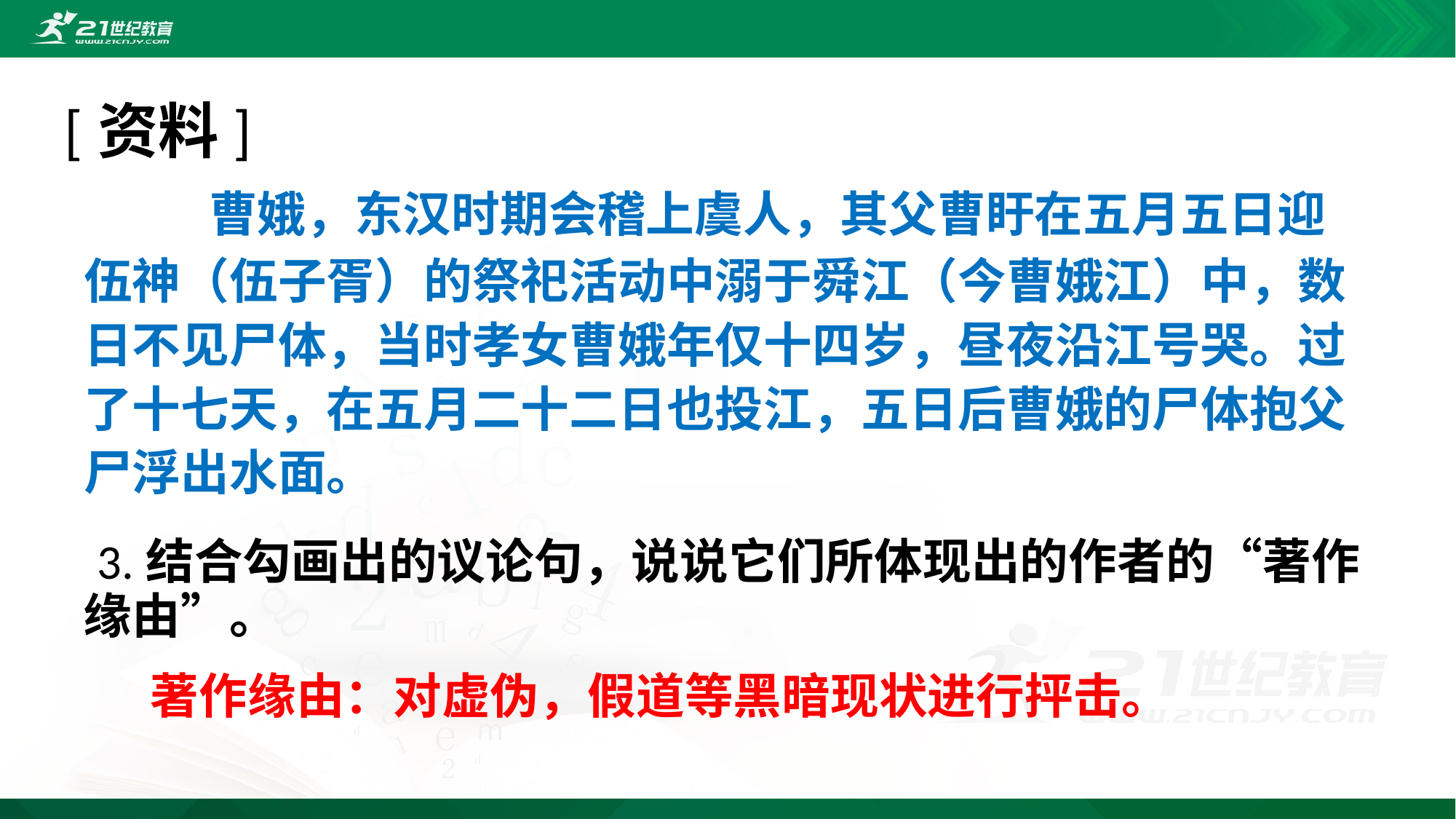

# [资料]
        曹娥，东汉时期会稽上虞人，其父曹盱在五月五日迎伍神（伍子胥）的祭祀活动中溺于舜江（今曹娥江）中，数日不见尸体，当时孝女曹娥年仅十四岁，昼夜沿江号哭。过了十七天，在五月二十二日也投江，五日后曹娥的尸体抱父尸浮出水面。

 3.结合勾画出的议论句，说说它们所体现出的作者的“著作缘由”。
 著作缘由：对虚伪，假道等黑暗现状进行抨击。